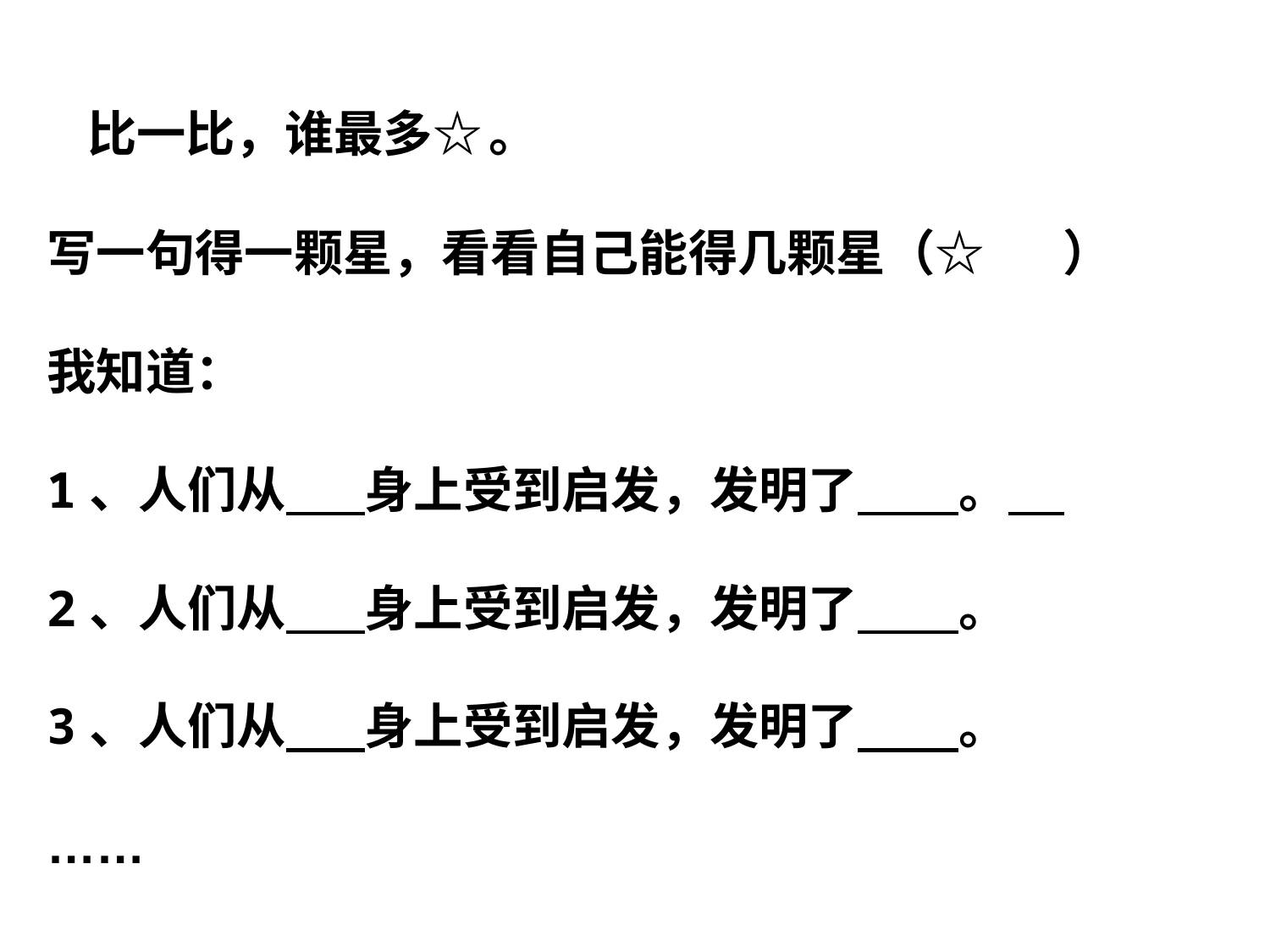

比一比，谁最多☆ 。
写一句得一颗星，看看自己能得几颗星（☆       ）
我知道：
1、人们从       身上受到启发，发明了         。
2、人们从       身上受到启发，发明了         。
3、人们从       身上受到启发，发明了         。
……